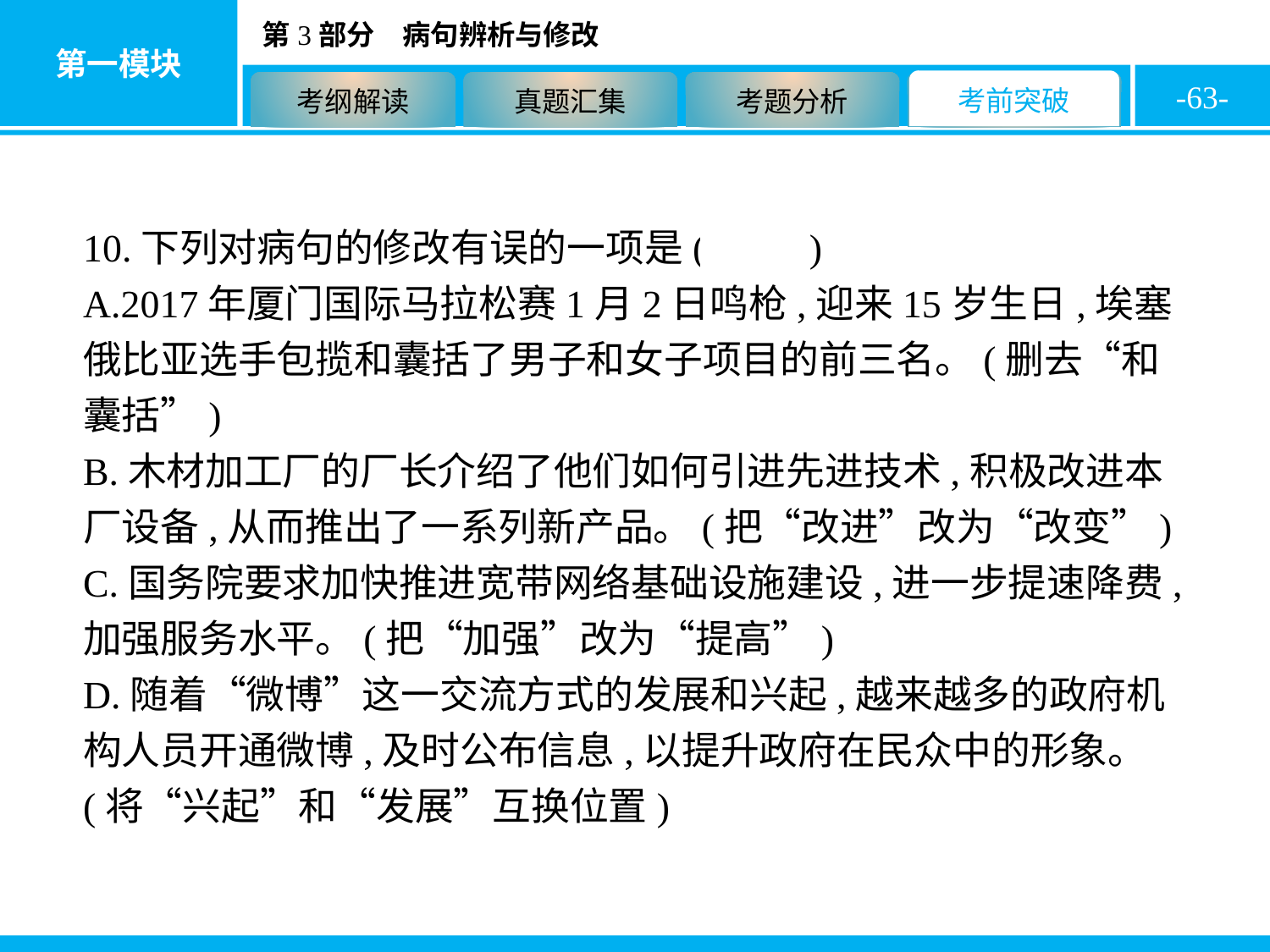

-63-
10.下列对病句的修改有误的一项是(    B    )
A.2017年厦门国际马拉松赛1月2日鸣枪,迎来15岁生日,埃塞俄比亚选手包揽和囊括了男子和女子项目的前三名。(删去“和囊括”)
B.木材加工厂的厂长介绍了他们如何引进先进技术,积极改进本厂设备,从而推出了一系列新产品。(把“改进”改为“改变”)
C.国务院要求加快推进宽带网络基础设施建设,进一步提速降费,加强服务水平。(把“加强”改为“提高”)
D.随着“微博”这一交流方式的发展和兴起,越来越多的政府机构人员开通微博,及时公布信息,以提升政府在民众中的形象。(将“兴起”和“发展”互换位置)